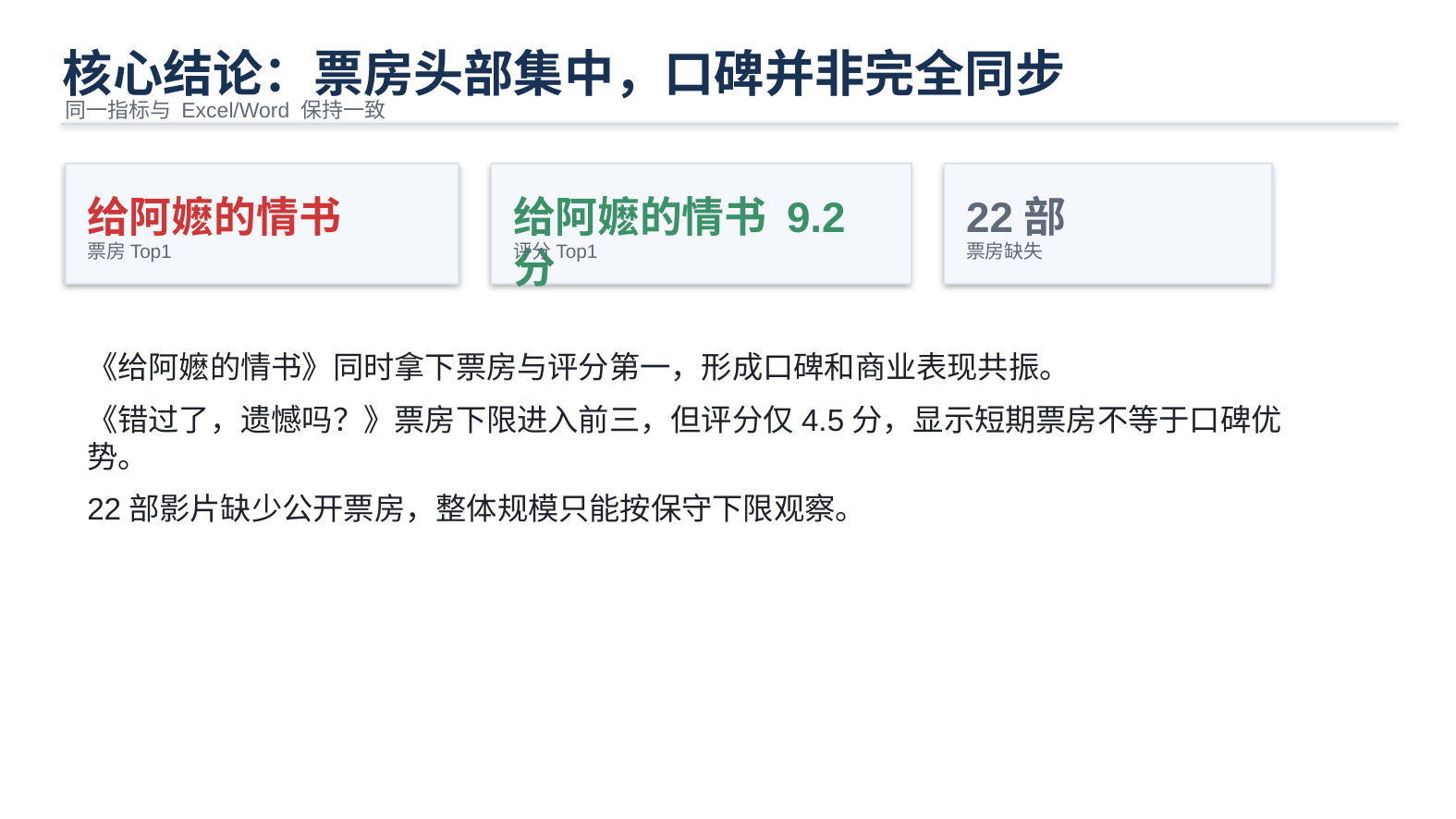

核心结论：票房头部集中，口碑并非完全同步
同一指标与 Excel/Word 保持一致

给阿嬷的情书
给阿嬷的情书 9.2分
22部
票房Top1
评分Top1
票房缺失
《给阿嬷的情书》同时拿下票房与评分第一，形成口碑和商业表现共振。
《错过了，遗憾吗？》票房下限进入前三，但评分仅4.5分，显示短期票房不等于口碑优势。
22部影片缺少公开票房，整体规模只能按保守下限观察。